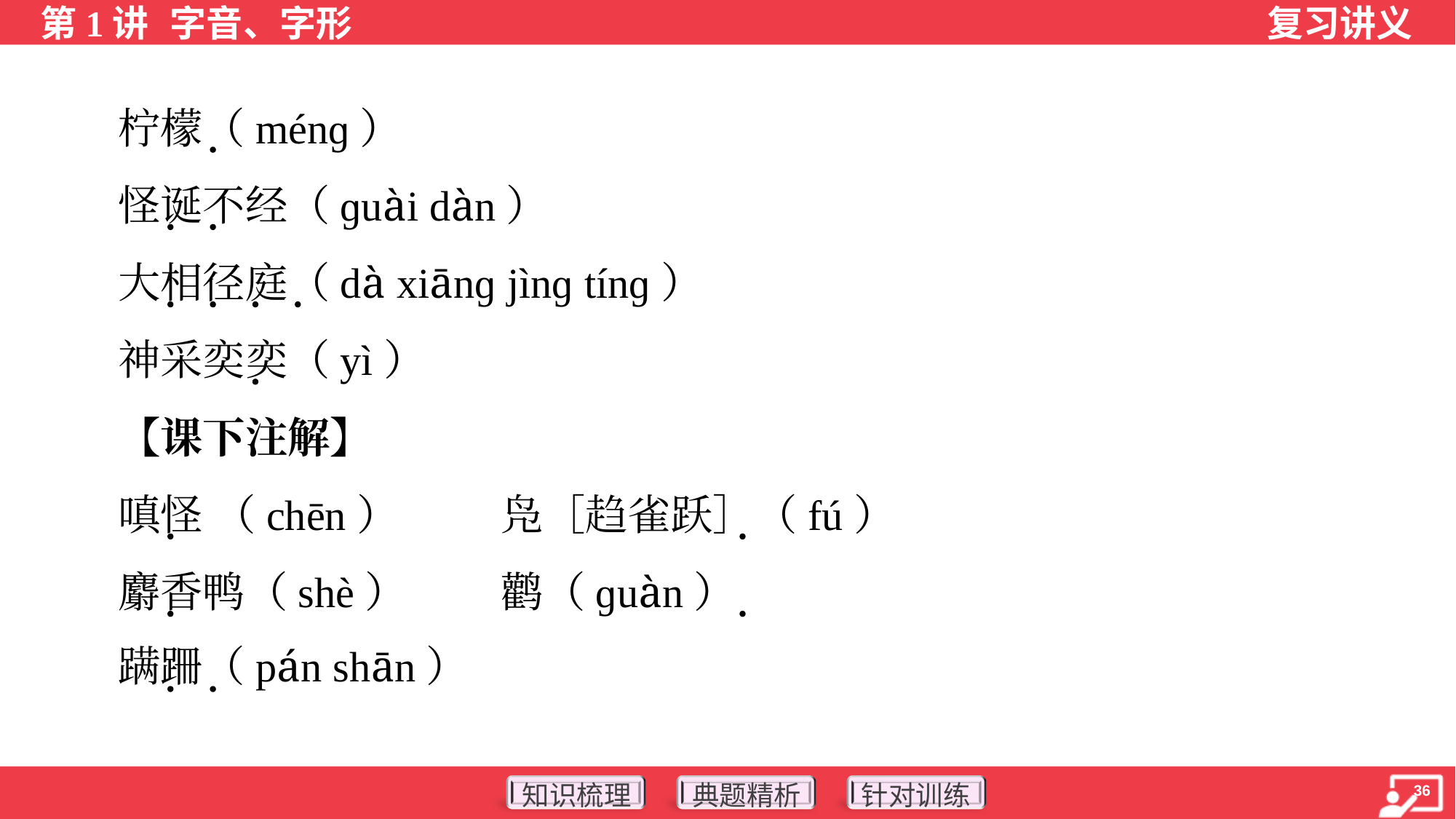

柠檬（ménɡ）
    怪诞不经（ɡuài dàn）
    大相径庭（dà xiānɡ jìnɡ tínɡ）
    神采奕奕（yì）
    【课下注解】
    嗔怪 （chēn）	凫［趋雀跃］（fú）
    麝香鸭（shè）	鹳（ɡuàn）
    蹒跚（pán shān）